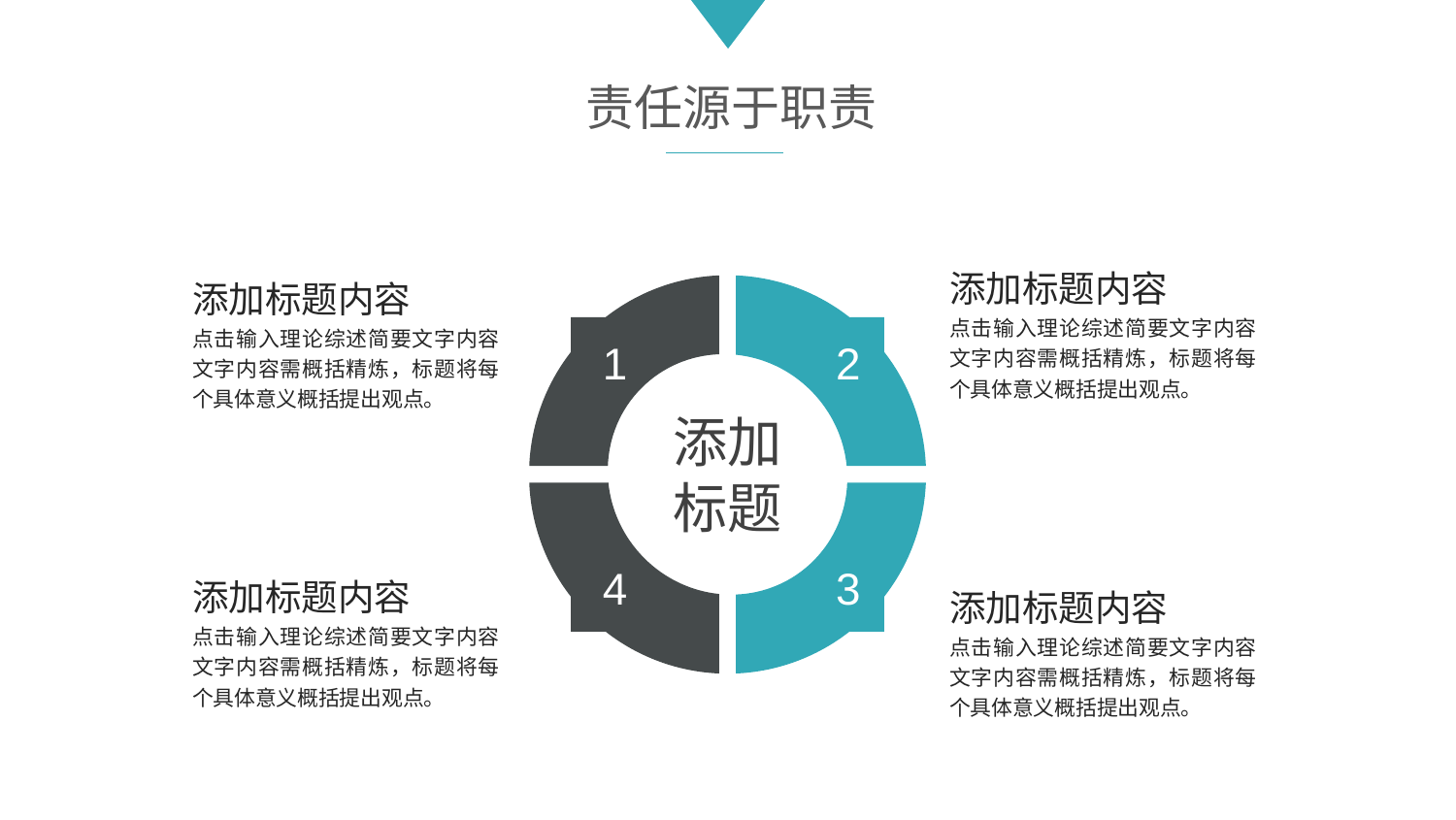

责任源于职责
添加标题内容
点击输入理论综述简要文字内容文字内容需概括精炼，标题将每个具体意义概括提出观点。
添加标题内容
点击输入理论综述简要文字内容文字内容需概括精炼，标题将每个具体意义概括提出观点。

1
2

4
3
添加标题
添加标题内容
点击输入理论综述简要文字内容文字内容需概括精炼，标题将每个具体意义概括提出观点。
添加标题内容
点击输入理论综述简要文字内容文字内容需概括精炼，标题将每个具体意义概括提出观点。